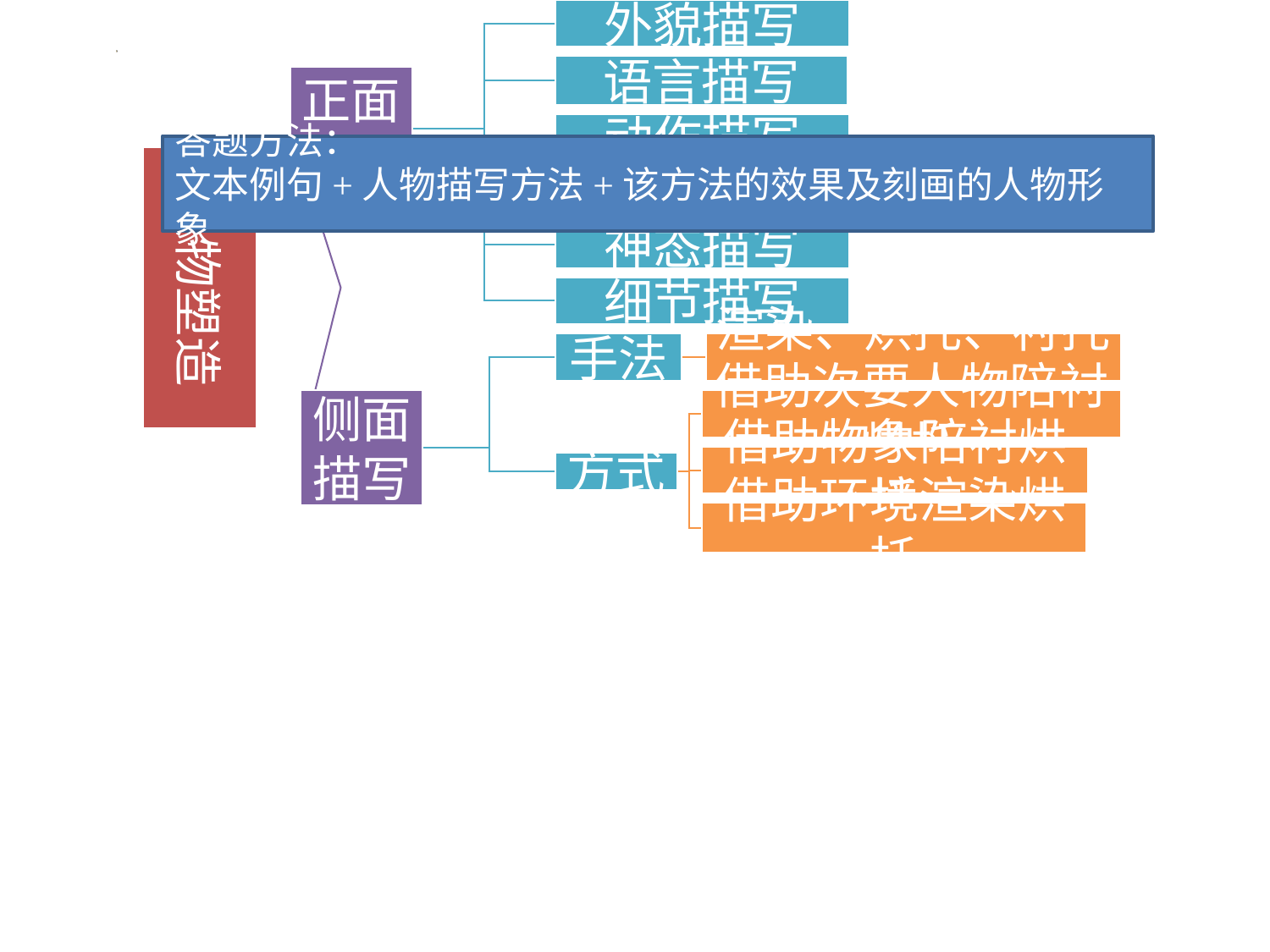

答题方法：
文本例句+人物描写方法+该方法的效果及刻画的人物形象

人物塑造
正面描写
外貌描写
语言描写
动作描写
心理描写
神态描写
细节描写
侧面描写
手法
渲染、烘托、衬托……
方式
借助次要人物陪衬烘托
借助物象陪衬烘托
借助环境渲染烘托